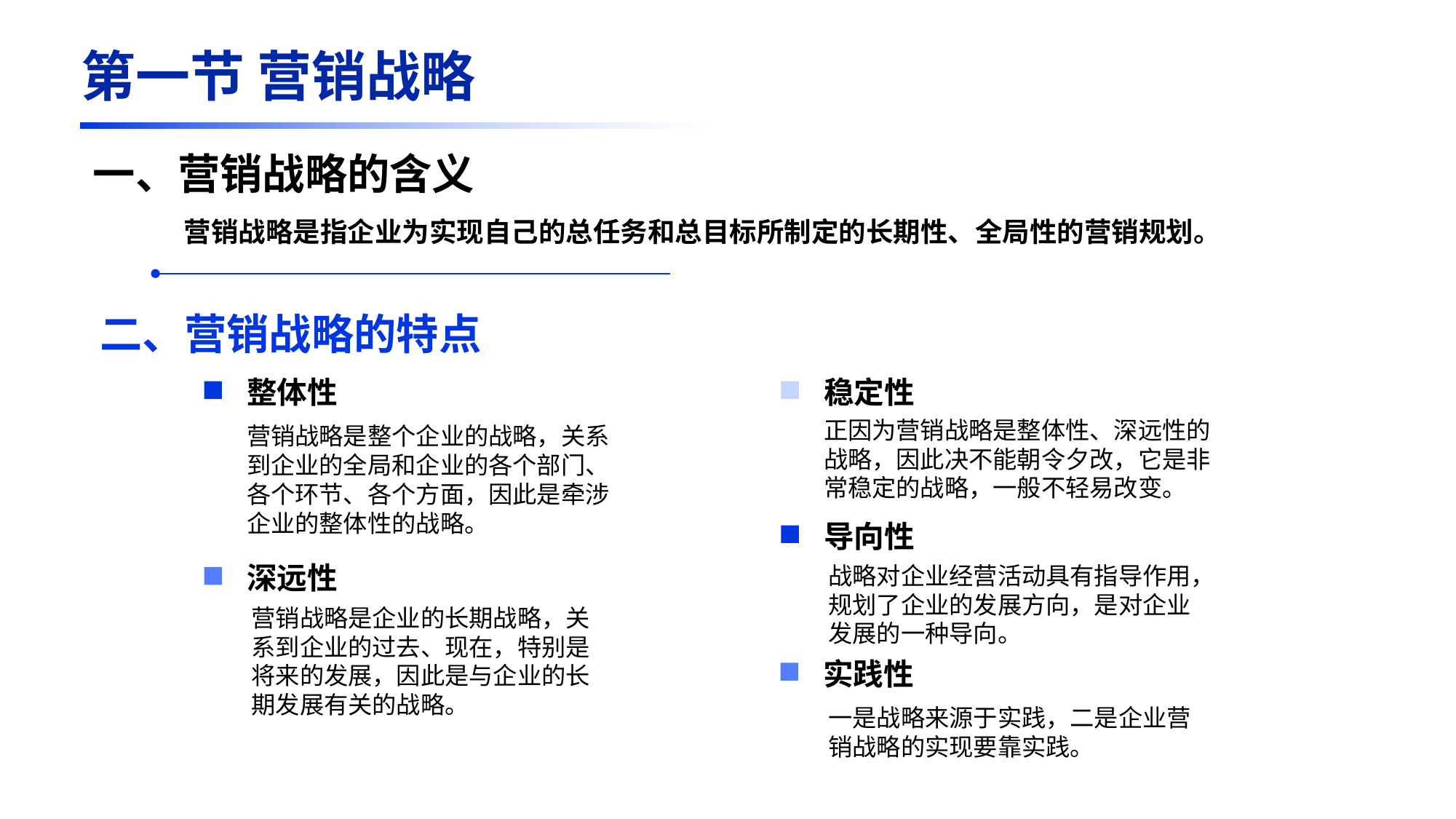

第一节 营销战略
一、营销战略的含义
营销战略是指企业为实现自己的总任务和总目标所制定的长期性、全局性的营销规划。
二、营销战略的特点
整体性

稳定性

正因为营销战略是整体性、深远性的战略，因此决不能朝令夕改，它是非常稳定的战略，一般不轻易改变。
营销战略是整个企业的战略，关系到企业的全局和企业的各个部门、各个环节、各个方面，因此是牵涉企业的整体性的战略。
导向性

深远性

战略对企业经营活动具有指导作用，规划了企业的发展方向，是对企业发展的一种导向。
营销战略是企业的长期战略，关系到企业的过去、现在，特别是将来的发展，因此是与企业的长期发展有关的战略。
实践性

一是战略来源于实践，二是企业营销战略的实现要靠实践。